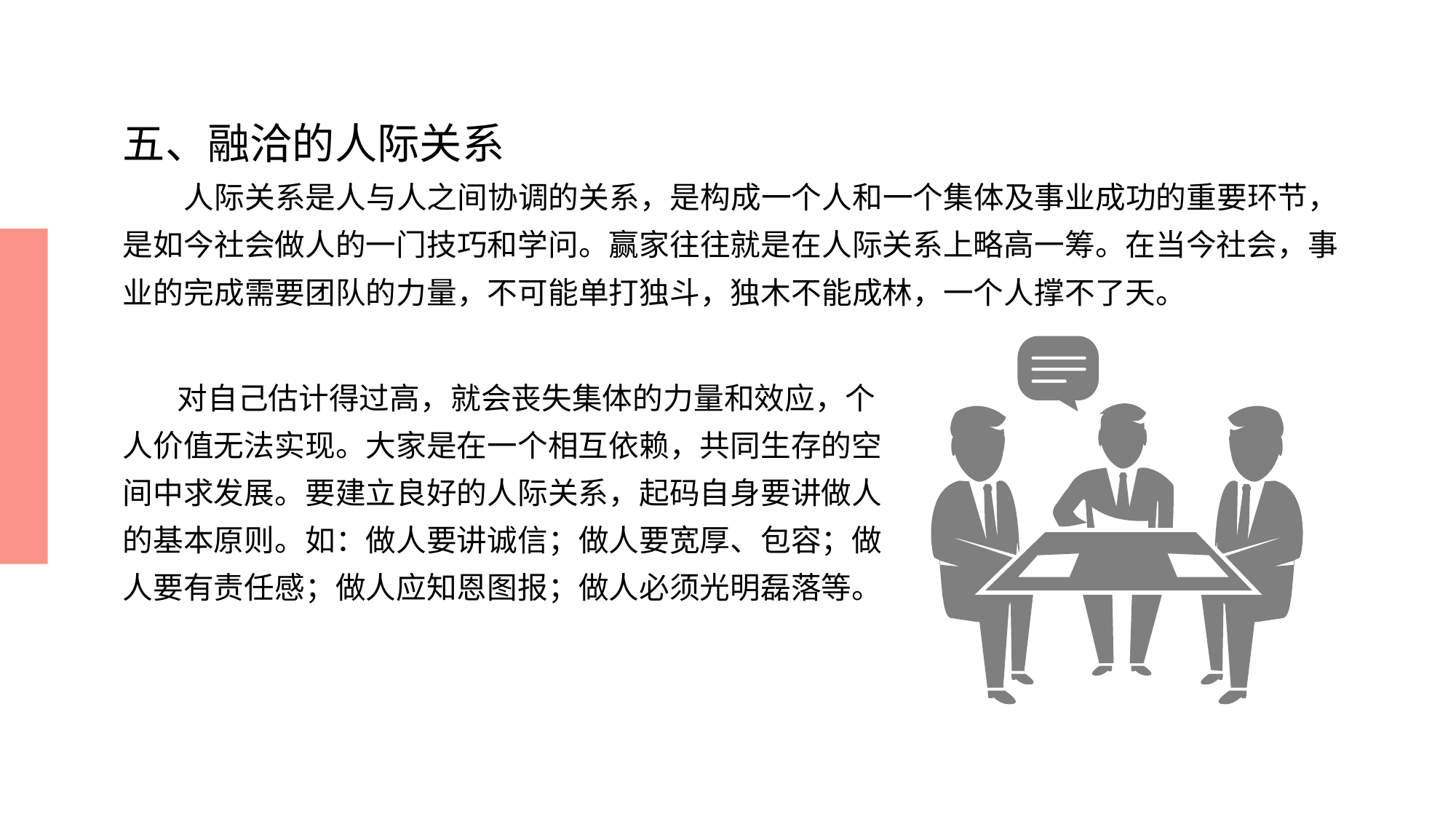

# 五、融洽的人际关系
        人际关系是人与人之间协调的关系，是构成一个人和一个集体及事业成功的重要环节，是如今社会做人的一门技巧和学问。赢家往往就是在人际关系上略高一筹。在当今社会，事业的完成需要团队的力量，不可能单打独斗，独木不能成林，一个人撑不了天。

       对自己估计得过高，就会丧失集体的力量和效应，个人价值无法实现。大家是在一个相互依赖，共同生存的空间中求发展。要建立良好的人际关系，起码自身要讲做人的基本原则。如：做人要讲诚信；做人要宽厚、包容；做人要有责任感；做人应知恩图报；做人必须光明磊落等。